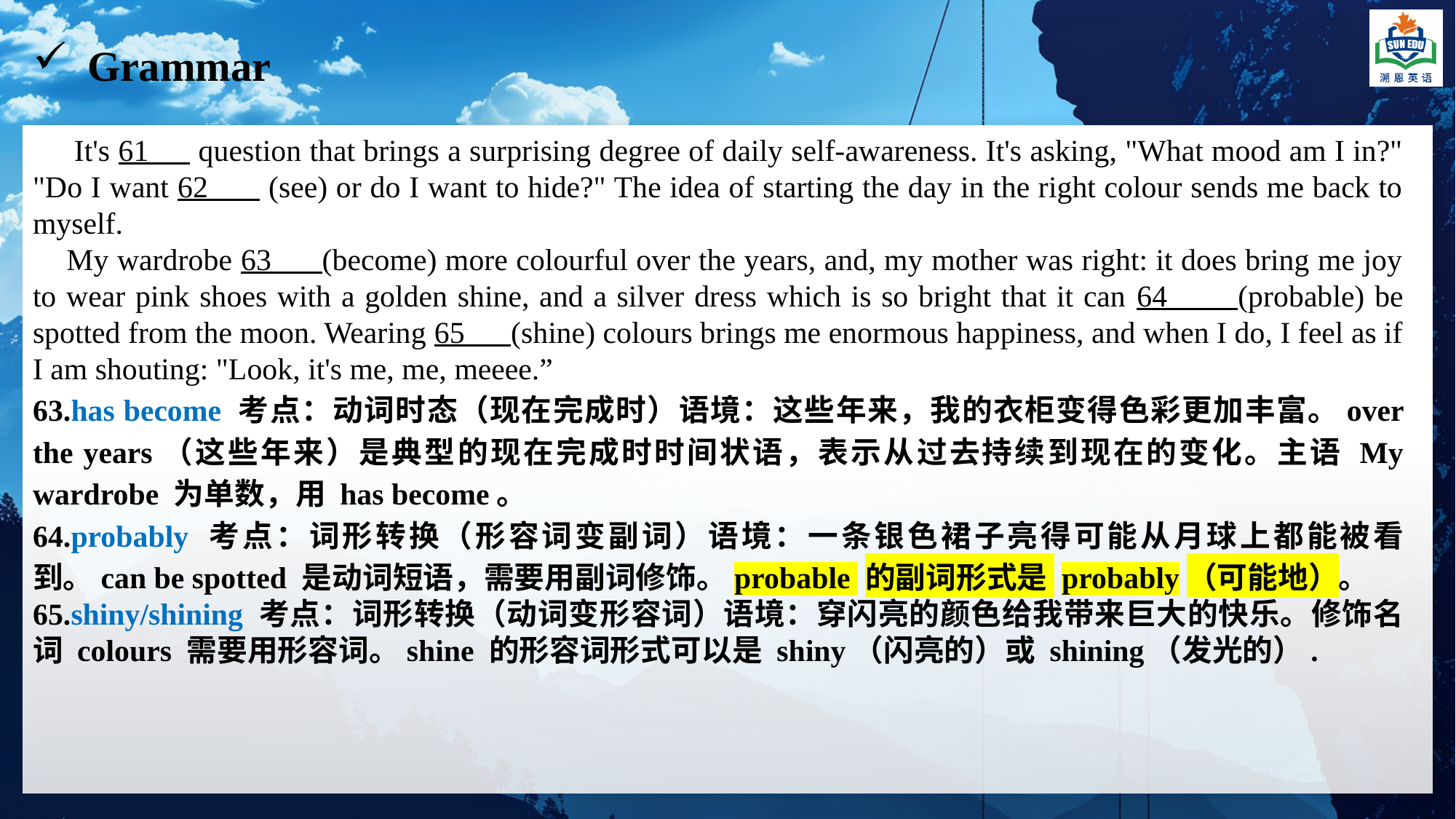

Grammar
     It's 61      question that brings a surprising degree of daily self-awareness. It's asking, "What mood am I in?" "Do I want 62       (see) or do I want to hide?" The idea of starting the day in the right colour sends me back to myself.
    My wardrobe 63      (become) more colourful over the years, and, my mother was right: it does bring me joy to wear pink shoes with a golden shine, and a silver dress which is so bright that it can 64       (probable) be spotted from the moon. Wearing 65      (shine) colours brings me enormous happiness, and when I do, I feel as if I am shouting: "Look, it's me, me, meeee.”
63.has become 考点：动词时态（现在完成时）语境：这些年来，我的衣柜变得色彩更加丰富。over the years（这些年来）是典型的现在完成时时间状语，表示从过去持续到现在的变化。主语 My wardrobe 为单数，用 has become。
64.probably 考点：词形转换（形容词变副词）语境：一条银色裙子亮得可能从月球上都能被看到。can be spotted 是动词短语，需要用副词修饰。probable 的副词形式是 probably（可能地）。
65.shiny/shining 考点：词形转换（动词变形容词）语境：穿闪亮的颜色给我带来巨大的快乐。修饰名词 colours 需要用形容词。shine 的形容词形式可以是 shiny（闪亮的）或 shining（发光的）.